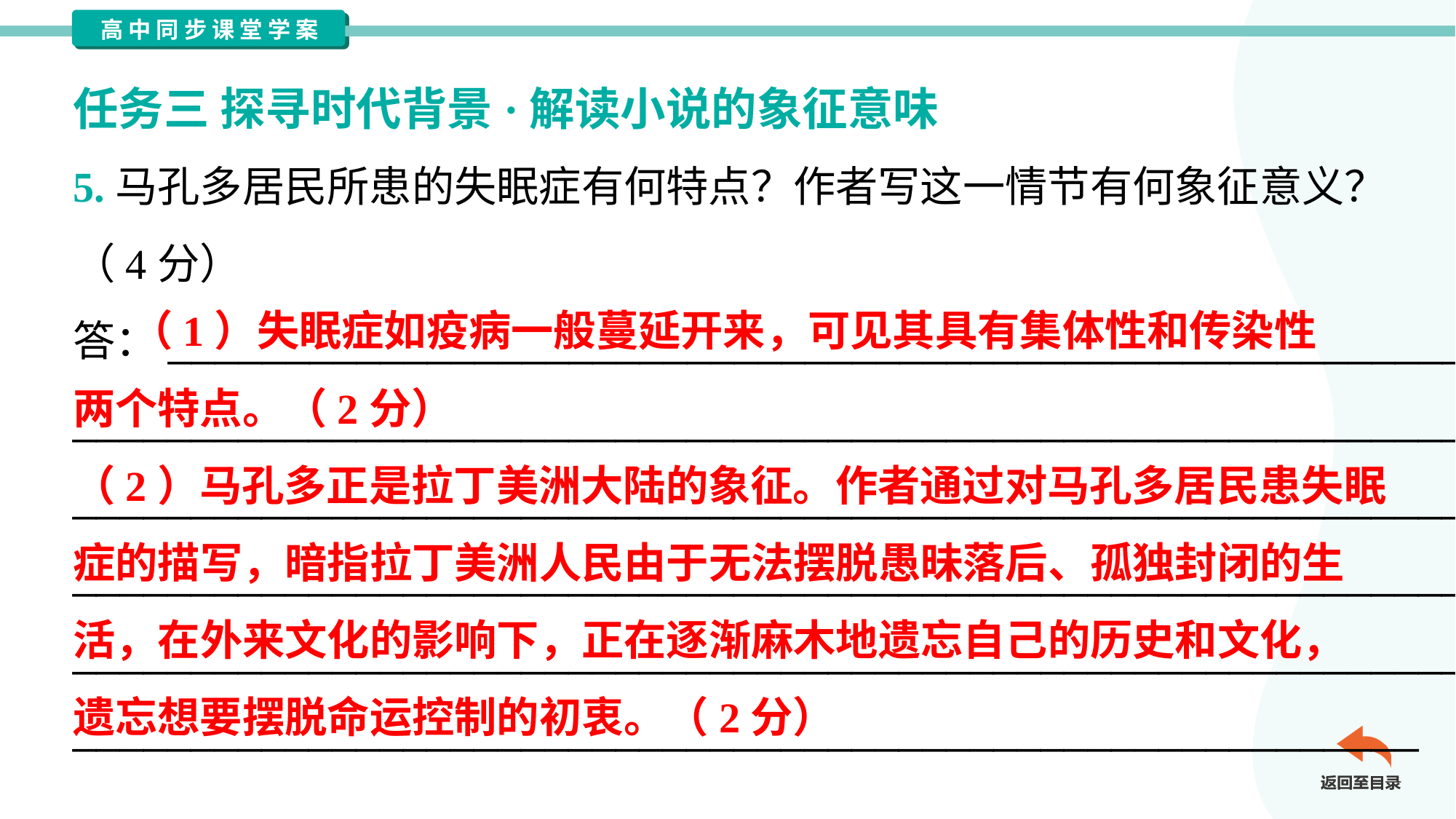

任务三 探寻时代背景·解读小说的象征意味
5.马孔多居民所患的失眠症有何特点？作者写这一情节有何象征意义？
（4分）
答：_________________________________________________________
_____________________________________________________________
_____________________________________________________________
_____________________________________________________________
_____________________________________________________________
_________________________________________________________
     （1）失眠症如疫病一般蔓延开来，可见其具有集体性和传染性
两个特点。（2分）
（2）马孔多正是拉丁美洲大陆的象征。作者通过对马孔多居民患失眠
症的描写，暗指拉丁美洲人民由于无法摆脱愚昧落后、孤独封闭的生
活，在外来文化的影响下，正在逐渐麻木地遗忘自己的历史和文化，
遗忘想要摆脱命运控制的初衷。（2分）